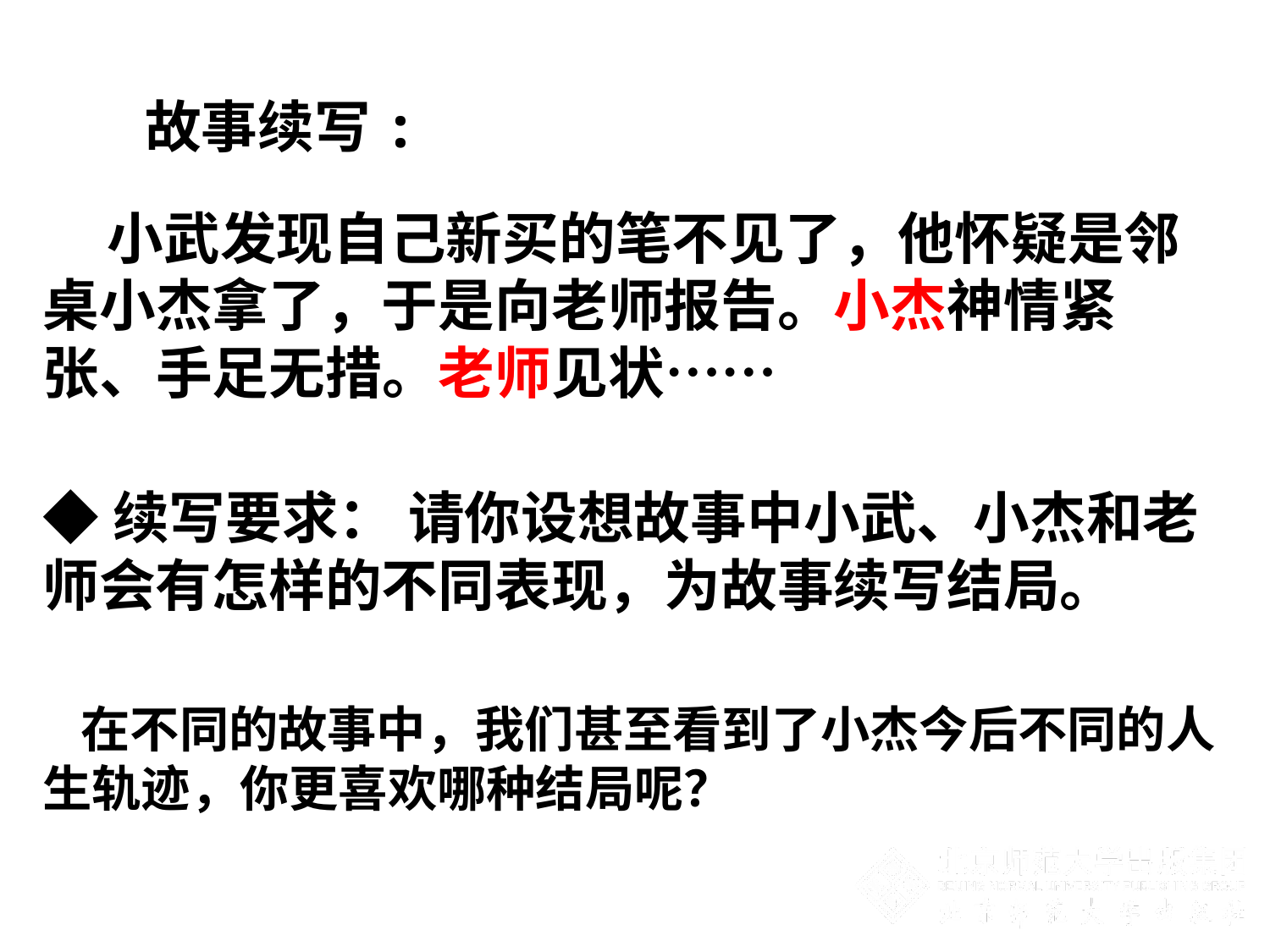

# 故事续写:
    小武发现自己新买的笔不见了，他怀疑是邻桌小杰拿了，于是向老师报告。小杰神情紧张、手足无措。老师见状……
◆续写要求： 请你设想故事中小武、小杰和老师会有怎样的不同表现，为故事续写结局。
在不同的故事中，我们甚至看到了小杰今后不同的人生轨迹，你更喜欢哪种结局呢？